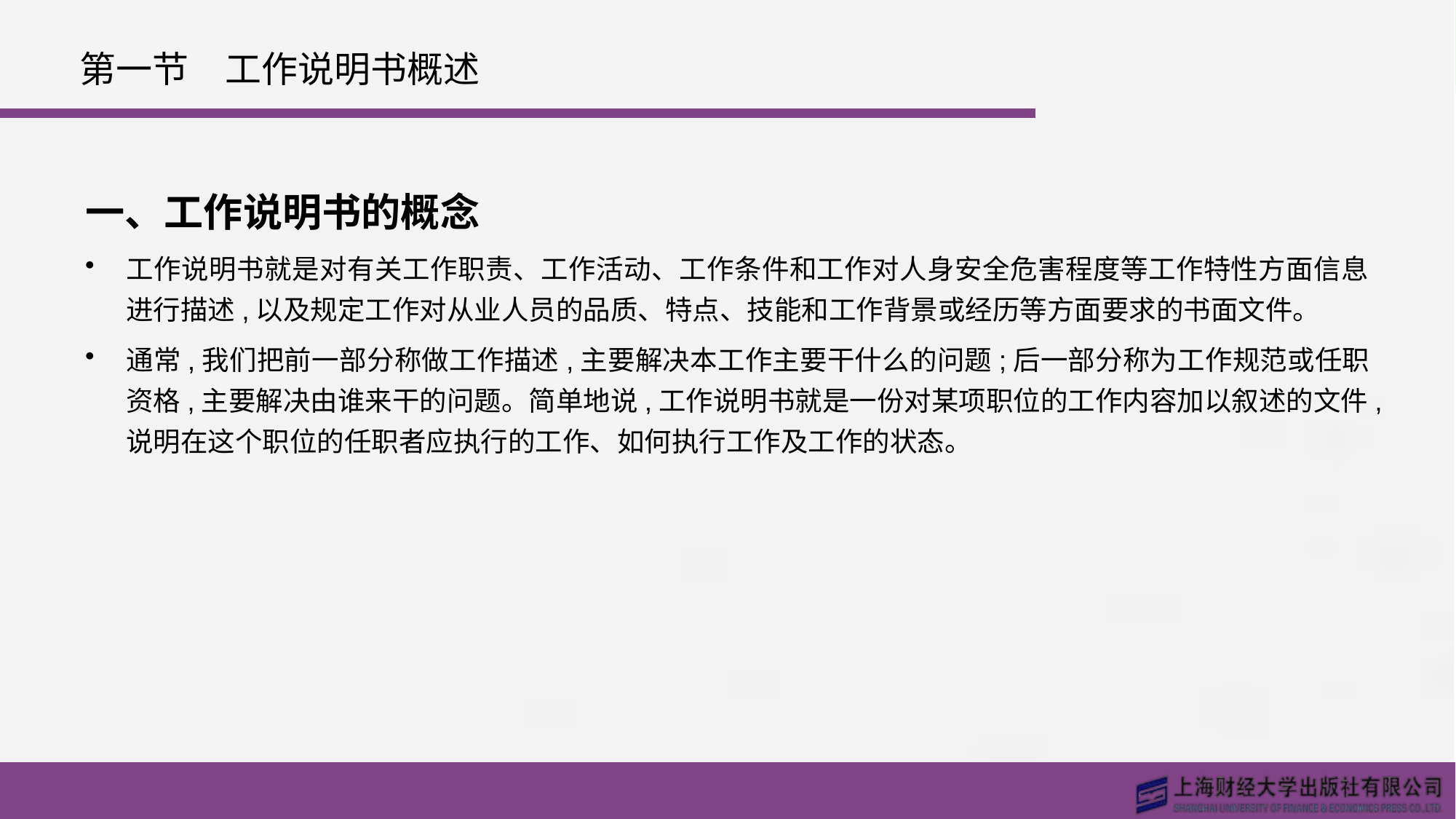

# 第一节　工作说明书概述
一、工作说明书的概念
工作说明书就是对有关工作职责、工作活动、工作条件和工作对人身安全危害程度等工作特性方面信息进行描述,以及规定工作对从业人员的品质、特点、技能和工作背景或经历等方面要求的书面文件。
通常,我们把前一部分称做工作描述,主要解决本工作主要干什么的问题;后一部分称为工作规范或任职资格,主要解决由谁来干的问题。简单地说,工作说明书就是一份对某项职位的工作内容加以叙述的文件,说明在这个职位的任职者应执行的工作、如何执行工作及工作的状态。